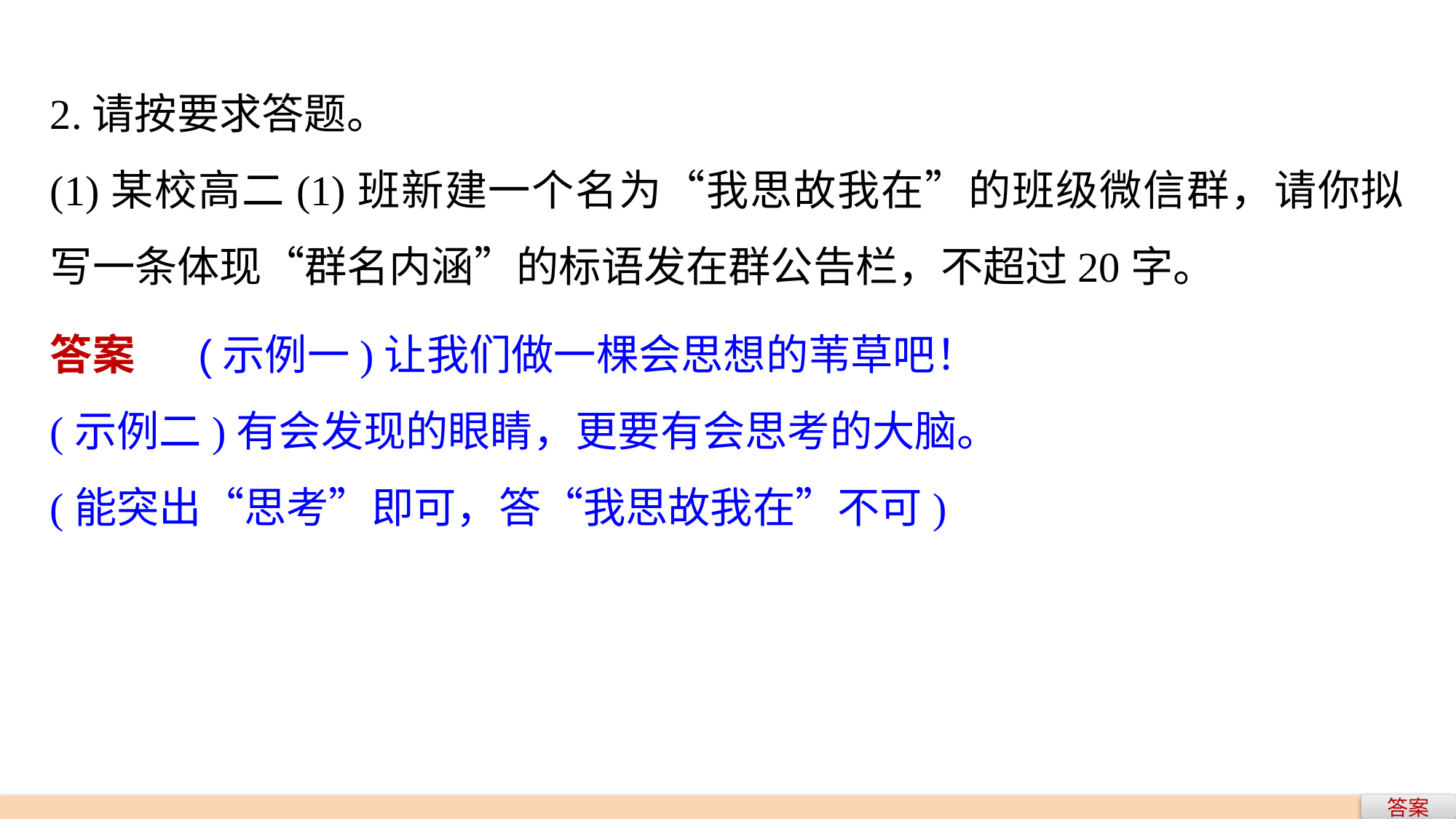

2.请按要求答题。
(1)某校高二(1)班新建一个名为“我思故我在”的班级微信群，请你拟写一条体现“群名内涵”的标语发在群公告栏，不超过20字。
答案　 (示例一)让我们做一棵会思想的苇草吧！
(示例二)有会发现的眼睛，更要有会思考的大脑。
(能突出“思考”即可，答“我思故我在”不可)
答案